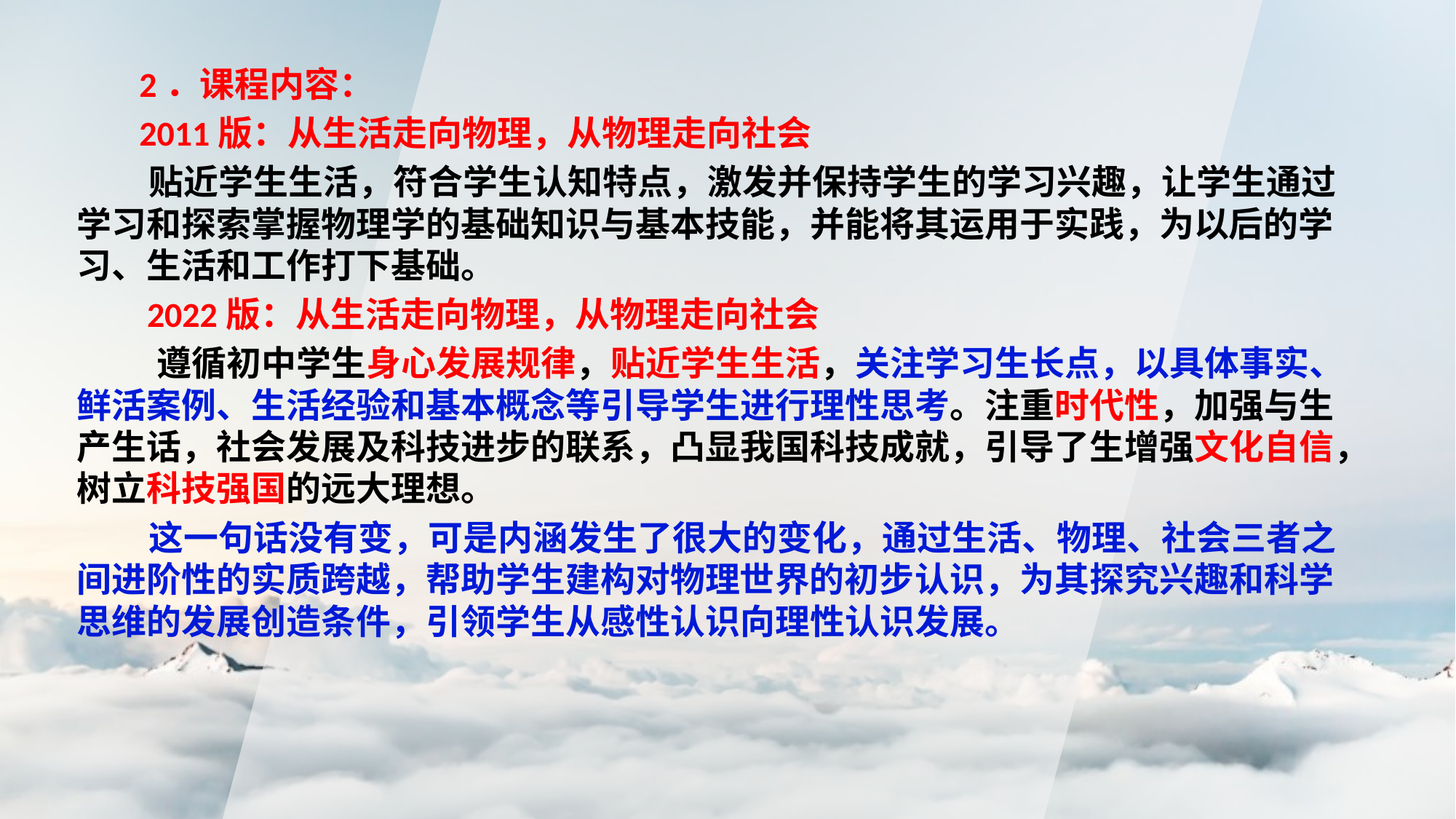

2．课程内容：
        2011版：从生活走向物理，从物理走向社会
        贴近学生生活，符合学生认知特点，激发并保持学生的学习兴趣，让学生通过学习和探索掌握物理学的基础知识与基本技能，并能将其运用于实践，为以后的学习、生活和工作打下基础。
         2022版：从生活走向物理，从物理走向社会
         遵循初中学生身心发展规律，贴近学生生活，关注学习生长点，以具体事实、鲜活案例、生活经验和基本概念等引导学生进行理性思考。注重时代性，加强与生产生话，社会发展及科技进步的联系，凸显我国科技成就，引导了生增强文化自信，树立科技强国的远大理想。
        这一句话没有变，可是内涵发生了很大的变化，通过生活、物理、社会三者之间进阶性的实质跨越，帮助学生建构对物理世界的初步认识，为其探究兴趣和科学思维的发展创造条件，引领学生从感性认识向理性认识发展。